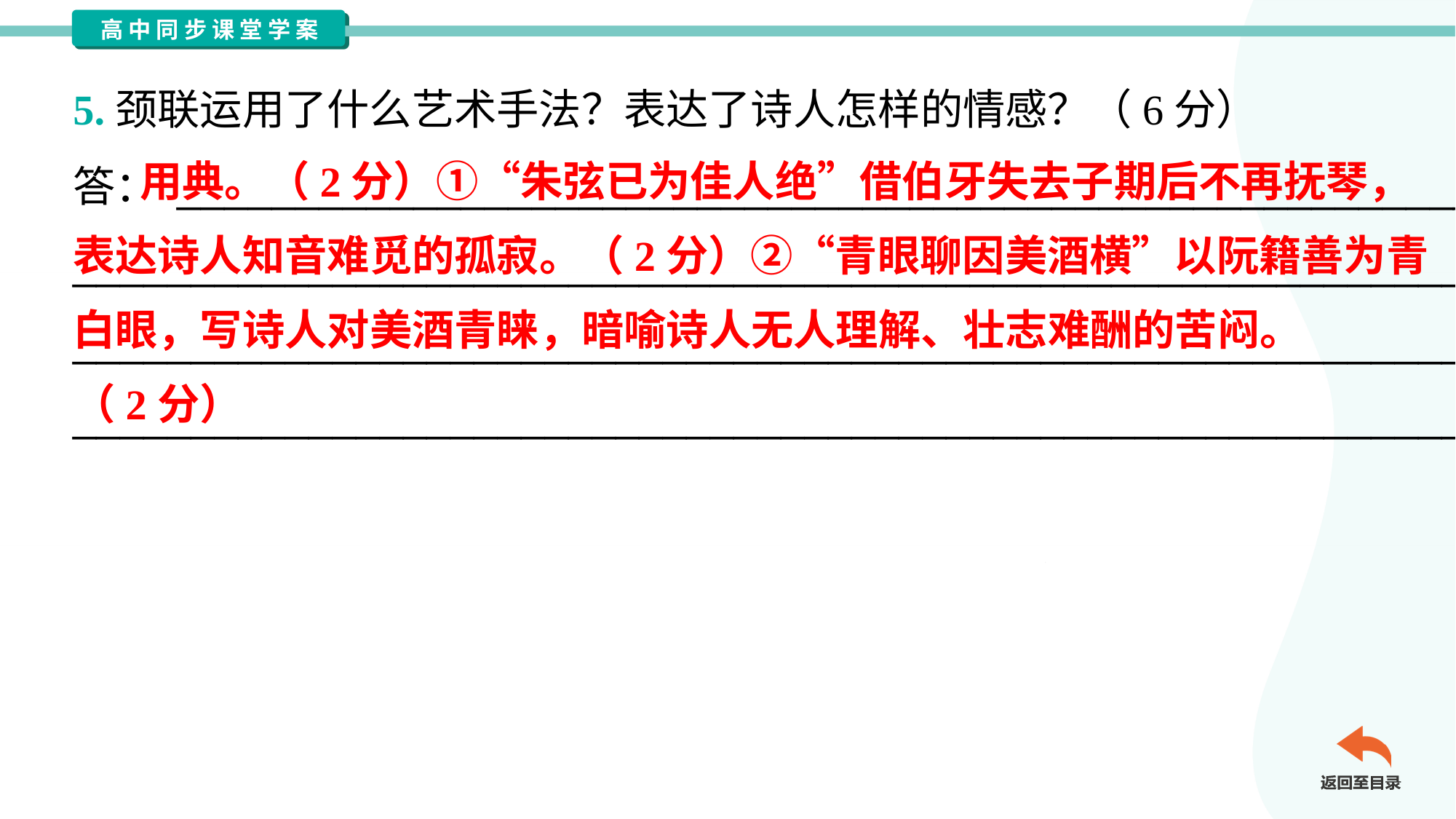

5.颈联运用了什么艺术手法？表达了诗人怎样的情感？（6分）
答： ________________________________________________________
_____________________________________________________________
_____________________________________________________________
_____________________________________________________________
      用典。（2分）①“朱弦已为佳人绝”借伯牙失去子期后不再抚琴，
表达诗人知音难觅的孤寂。（2分）②“青眼聊因美酒横”以阮籍善为青
白眼，写诗人对美酒青睐，暗喻诗人无人理解、壮志难酬的苦闷。
（2分）